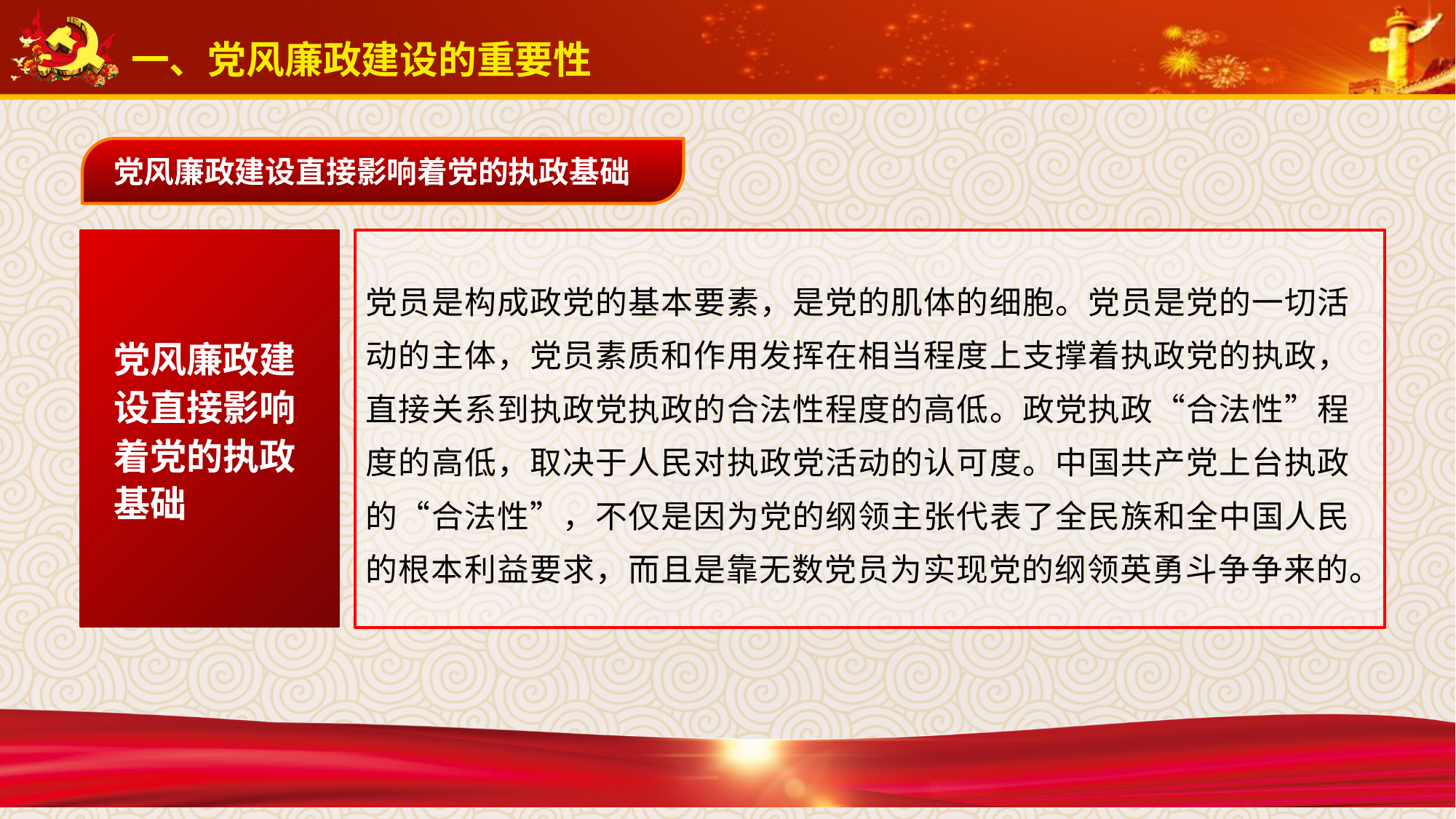

一、党风廉政建设的重要性

党风廉政建设直接影响着党的执政基础

党风廉政建设直接影响着党的执政基础

党员是构成政党的基本要素，是党的肌体的细胞。党员是党的一切活动的主体，党员素质和作用发挥在相当程度上支撑着执政党的执政，直接关系到执政党执政的合法性程度的高低。政党执政“合法性”程度的高低，取决于人民对执政党活动的认可度。中国共产党上台执政的“合法性”，不仅是因为党的纲领主张代表了全民族和全中国人民的根本利益要求，而且是靠无数党员为实现党的纲领英勇斗争争来的。